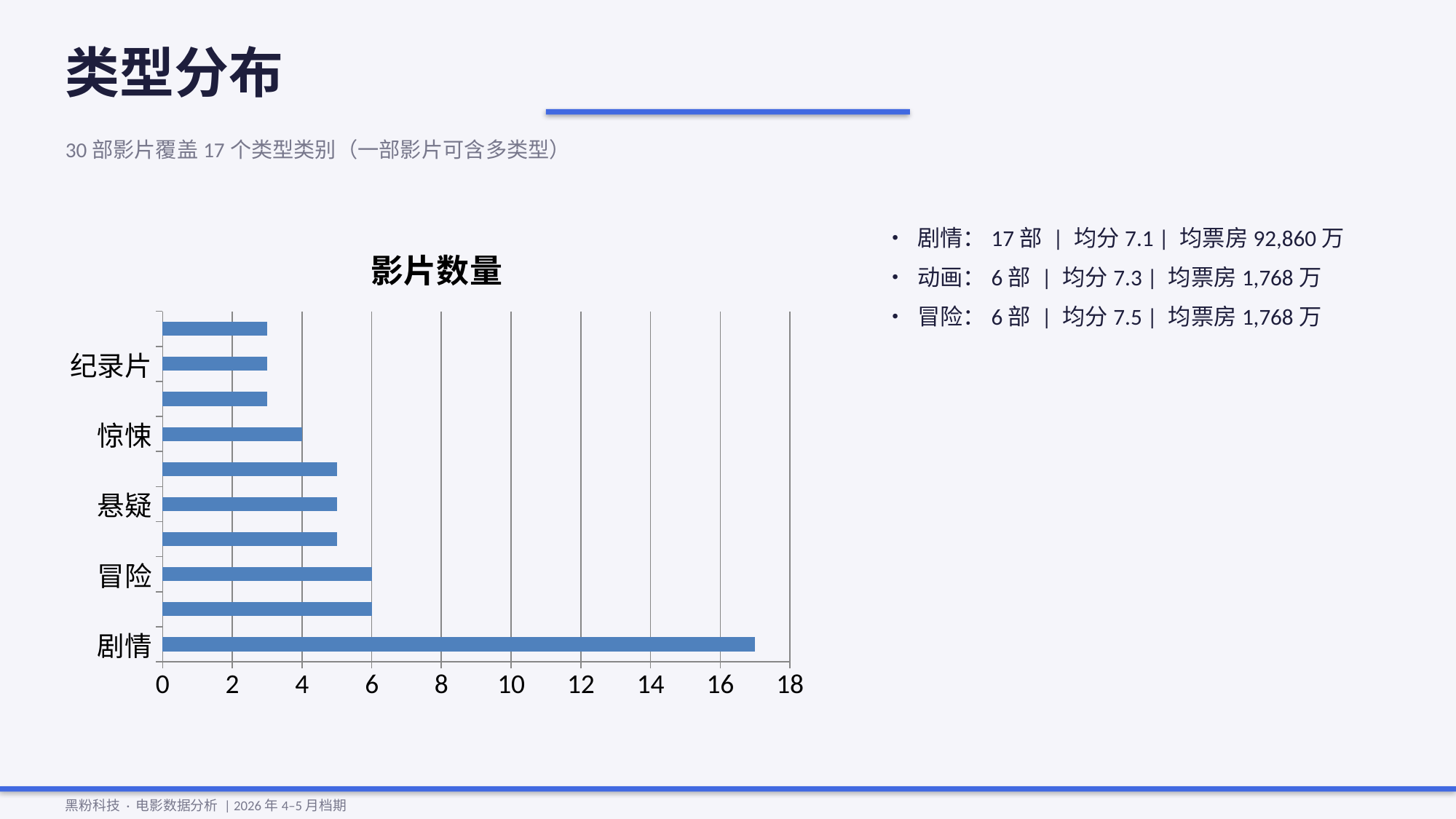

类型分布

30部影片覆盖17个类型类别（一部影片可含多类型）

### Chart

| Category | 影片数量 |
|---|---|
| 剧情 | 17.0 |
| 动画 | 6.0 |
| 冒险 | 6.0 |
| 喜剧 | 5.0 |
| 悬疑 | 5.0 |
| 犯罪 | 5.0 |
| 惊悚 | 4.0 |
| 动作 | 3.0 |
| 纪录片 | 3.0 |
| 爱情 | 3.0 |
• 剧情：17部 | 均分7.1 | 均票房92,860万
• 动画：6部 | 均分7.3 | 均票房1,768万
• 冒险：6部 | 均分7.5 | 均票房1,768万

黑粉科技 · 电影数据分析 | 2026年4–5月档期